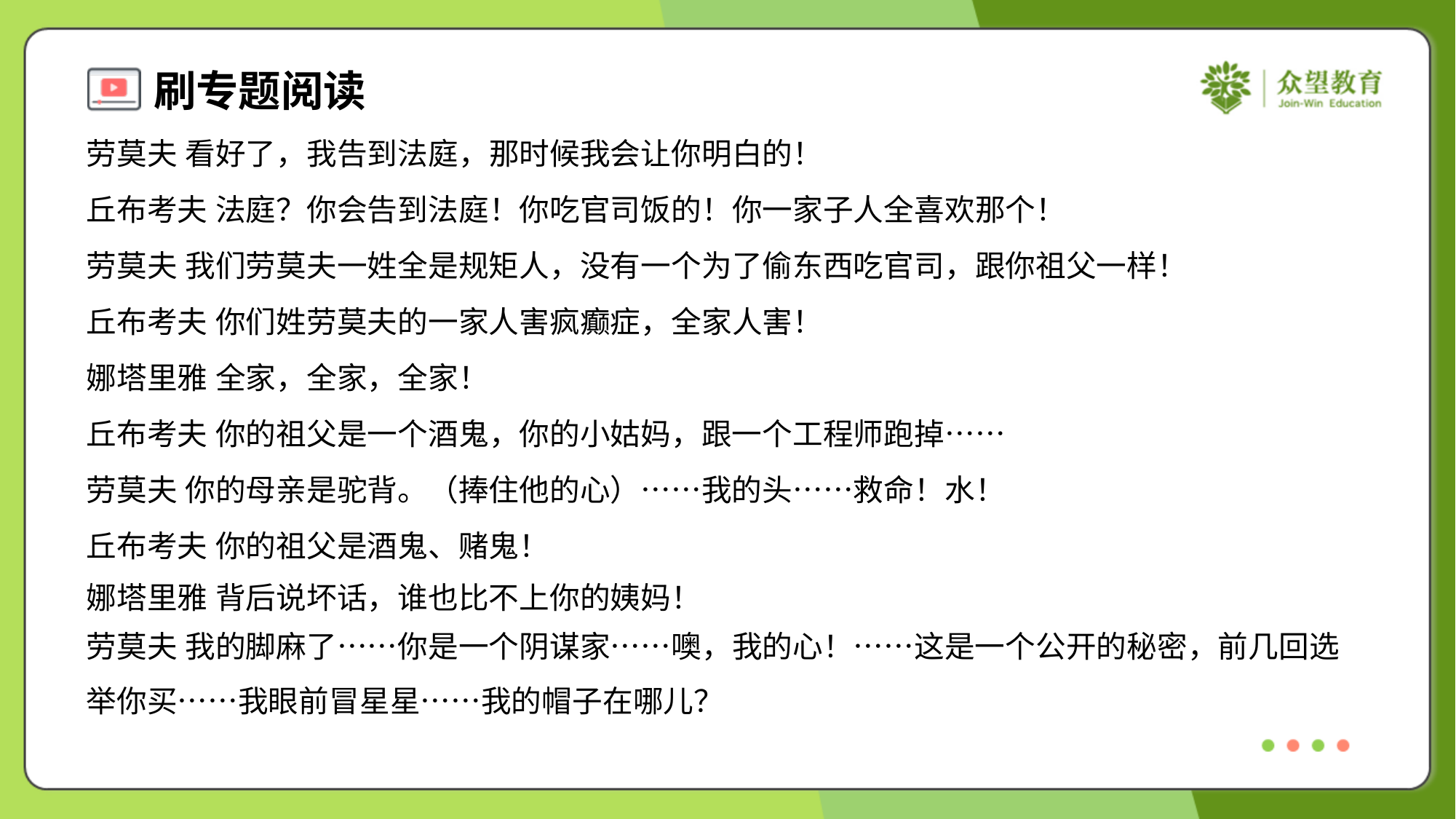

劳莫夫 看好了，我告到法庭，那时候我会让你明白的！
丘布考夫 法庭？你会告到法庭！你吃官司饭的！你一家子人全喜欢那个！
劳莫夫 我们劳莫夫一姓全是规矩人，没有一个为了偷东西吃官司，跟你祖父一样！
丘布考夫 你们姓劳莫夫的一家人害疯癫症，全家人害！
娜塔里雅 全家，全家，全家！
丘布考夫 你的祖父是一个酒鬼，你的小姑妈，跟一个工程师跑掉……
劳莫夫 你的母亲是驼背。（捧住他的心）……我的头……救命！水！
丘布考夫 你的祖父是酒鬼、赌鬼！
娜塔里雅 背后说坏话，谁也比不上你的姨妈！
劳莫夫 我的脚麻了……你是一个阴谋家……噢，我的心！……这是一个公开的秘密，前几回选
举你买……我眼前冒星星……我的帽子在哪儿？